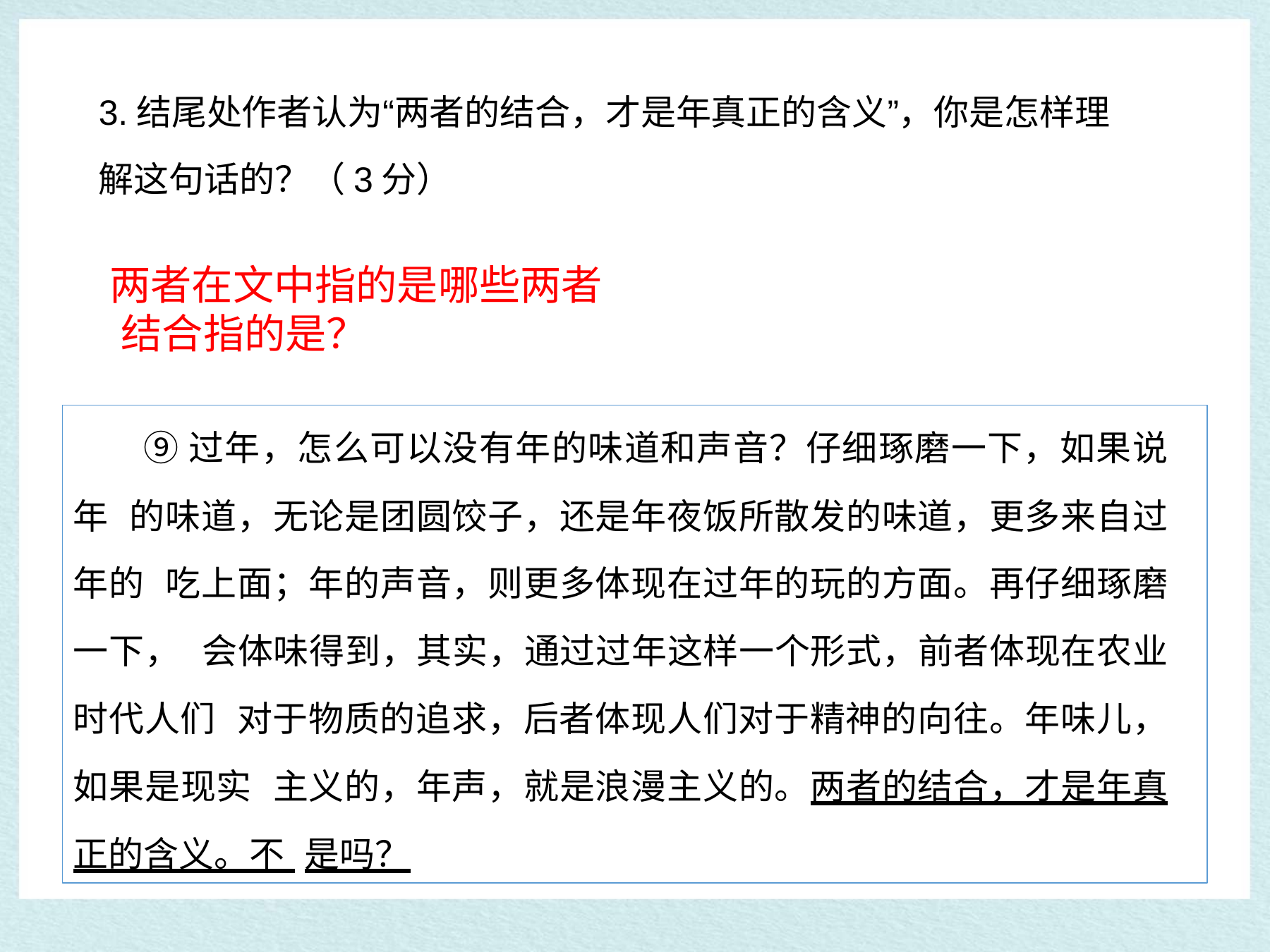

3.结尾处作者认为“两者的结合，才是年真正的含义”，你是怎样理  解这句话的？（3分）
# 两者在文中指的是哪些两者  结合指的是？
⑨过年，怎么可以没有年的味道和声音？仔细琢磨一下，如果说年  的味道，无论是团圆饺子，还是年夜饭所散发的味道，更多来自过年的  吃上面；年的声音，则更多体现在过年的玩的方面。再仔细琢磨一下，  会体味得到，其实，通过过年这样一个形式，前者体现在农业时代人们  对于物质的追求，后者体现人们对于精神的向往。年味儿，如果是现实  主义的，年声，就是浪漫主义的。两者的结合，才是年真正的含义。不  是吗？